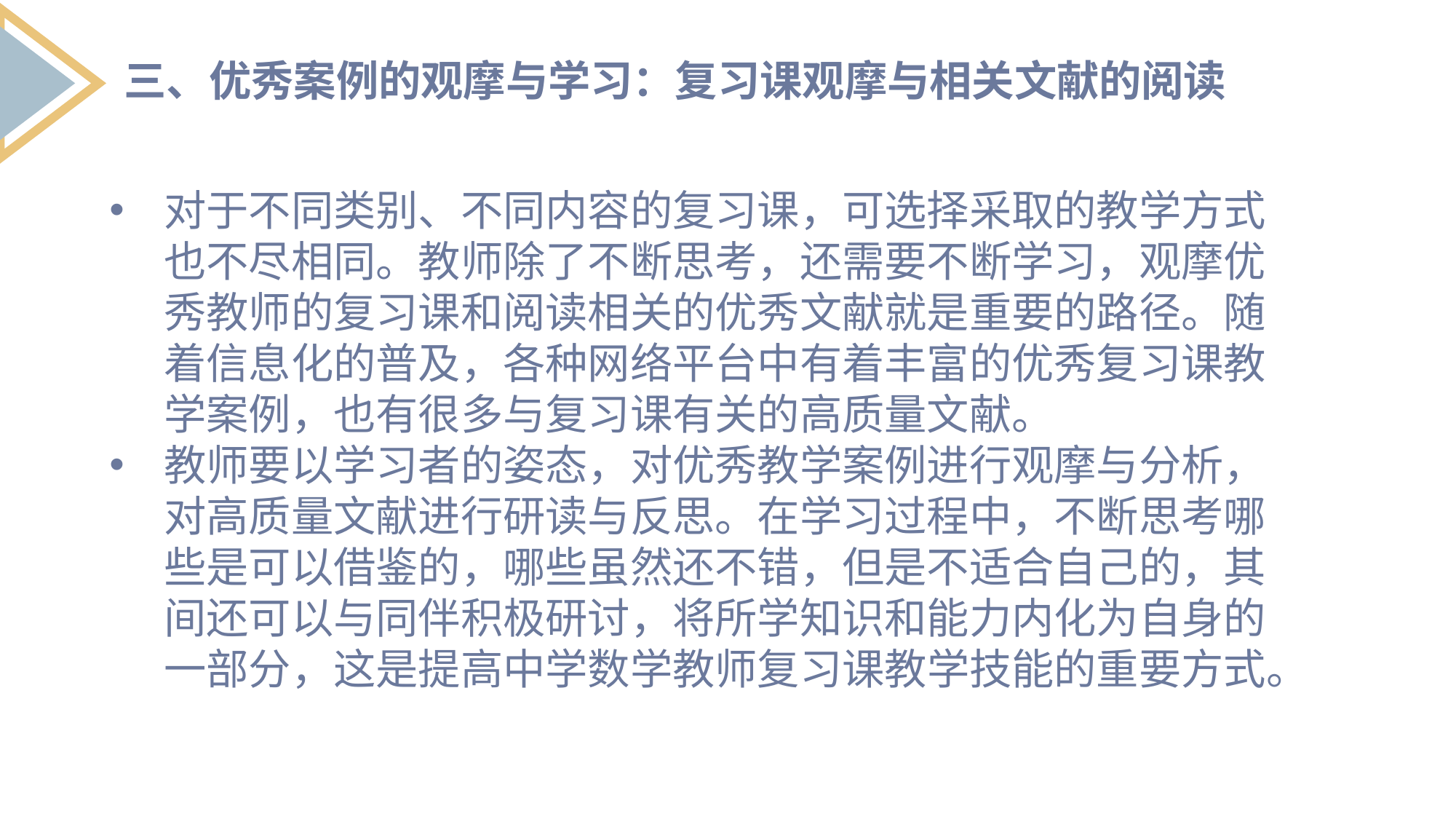

三、优秀案例的观摩与学习：复习课观摩与相关文献的阅读
对于不同类别、不同内容的复习课，可选择采取的教学方式也不尽相同。教师除了不断思考，还需要不断学习，观摩优秀教师的复习课和阅读相关的优秀文献就是重要的路径。随着信息化的普及，各种网络平台中有着丰富的优秀复习课教学案例，也有很多与复习课有关的高质量文献。
教师要以学习者的姿态，对优秀教学案例进行观摩与分析，对高质量文献进行研读与反思。在学习过程中，不断思考哪些是可以借鉴的，哪些虽然还不错，但是不适合自己的，其间还可以与同伴积极研讨，将所学知识和能力内化为自身的一部分，这是提高中学数学教师复习课教学技能的重要方式。